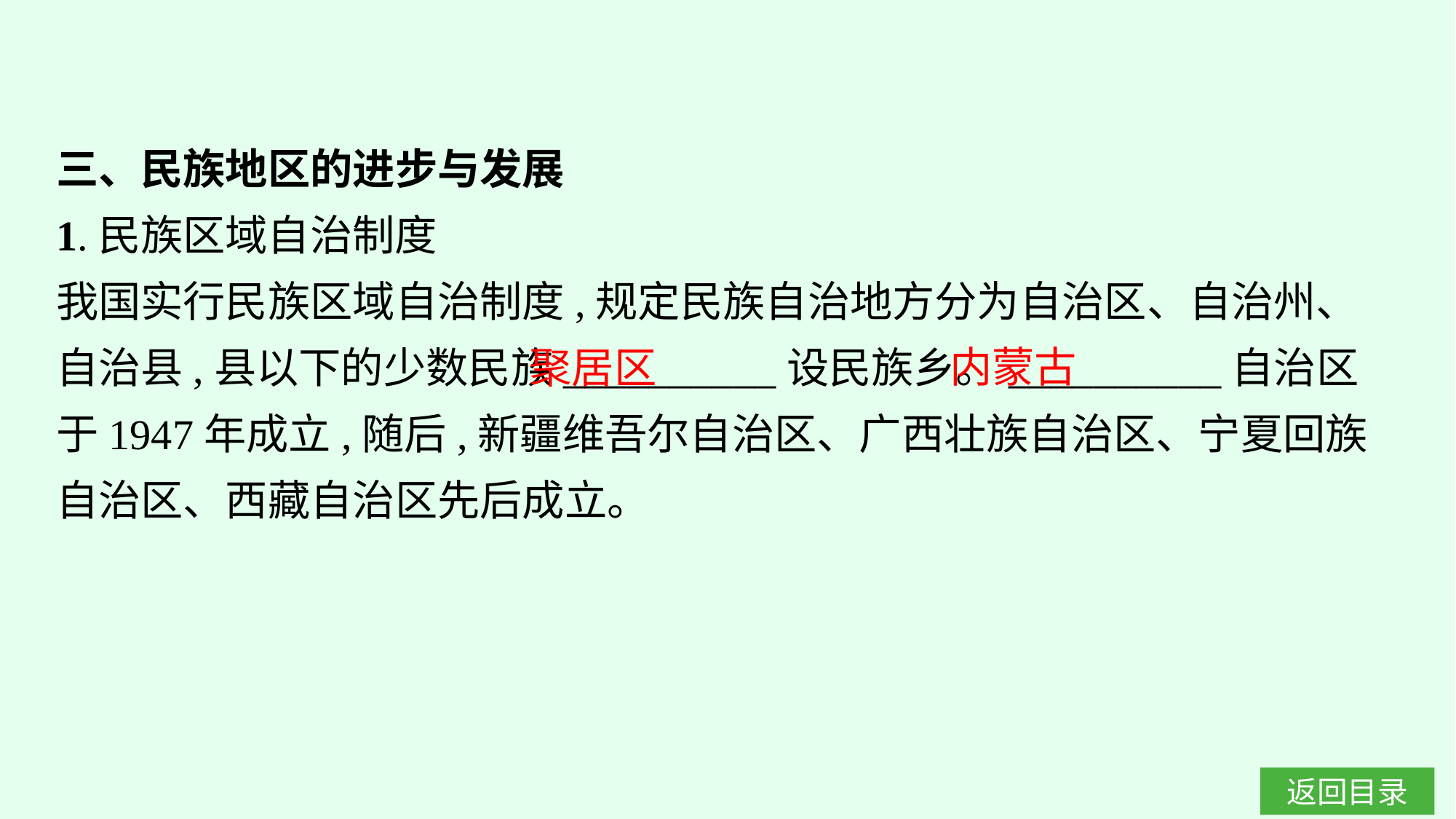

三、民族地区的进步与发展
1.民族区域自治制度
我国实行民族区域自治制度,规定民族自治地方分为自治区、自治州、自治县,县以下的少数民族__________设民族乡。__________自治区于1947年成立,随后,新疆维吾尔自治区、广西壮族自治区、宁夏回族自治区、西藏自治区先后成立。
内蒙古
聚居区